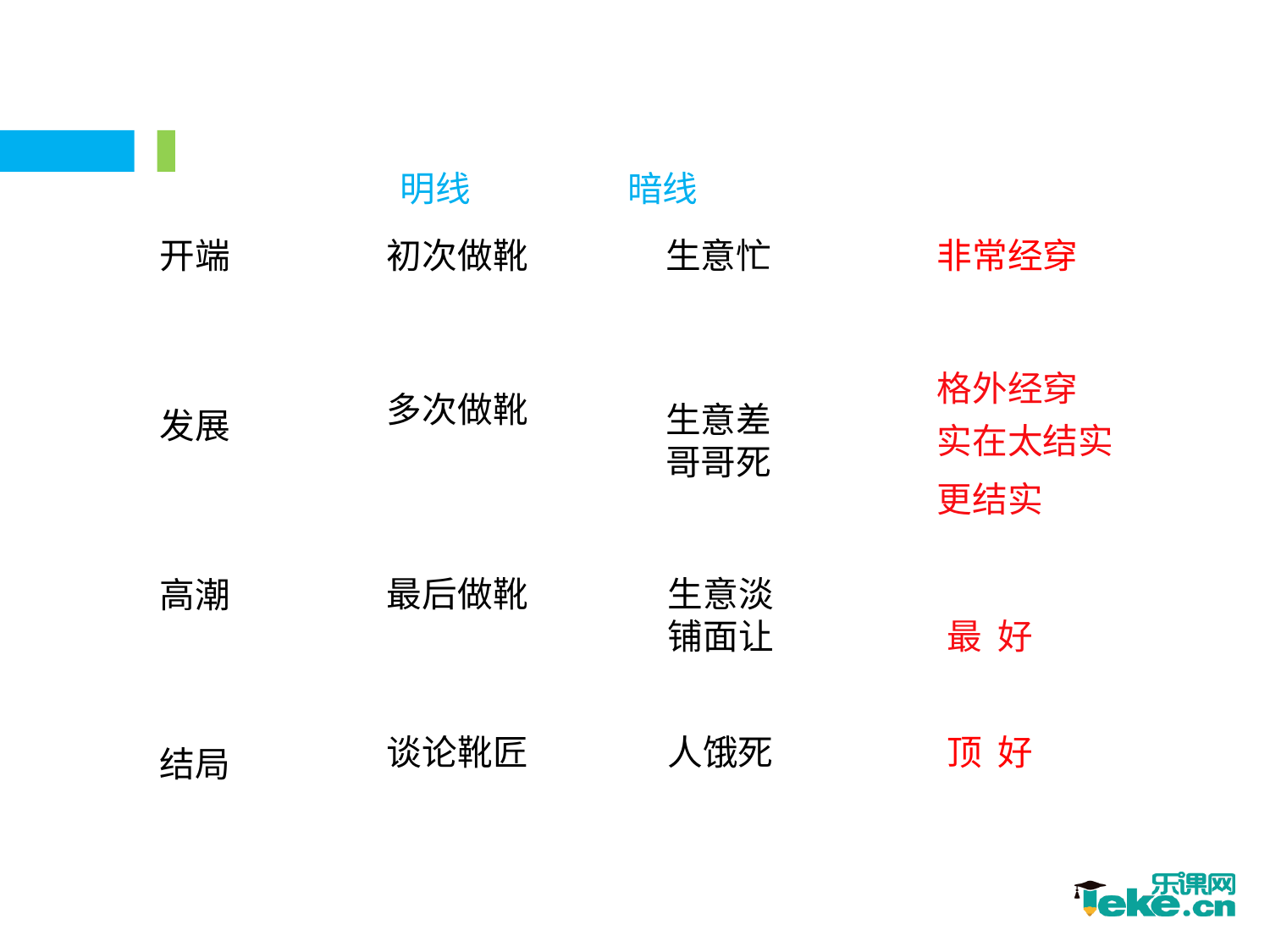

明线                    暗线
开端

发展

高潮

结局
初次做靴
生意忙
非常经穿
格外经穿
多次做靴
生意差
哥哥死
实在太结实
更结实
最后做靴
生意淡
铺面让
最  好
谈论靴匠
人饿死
顶  好